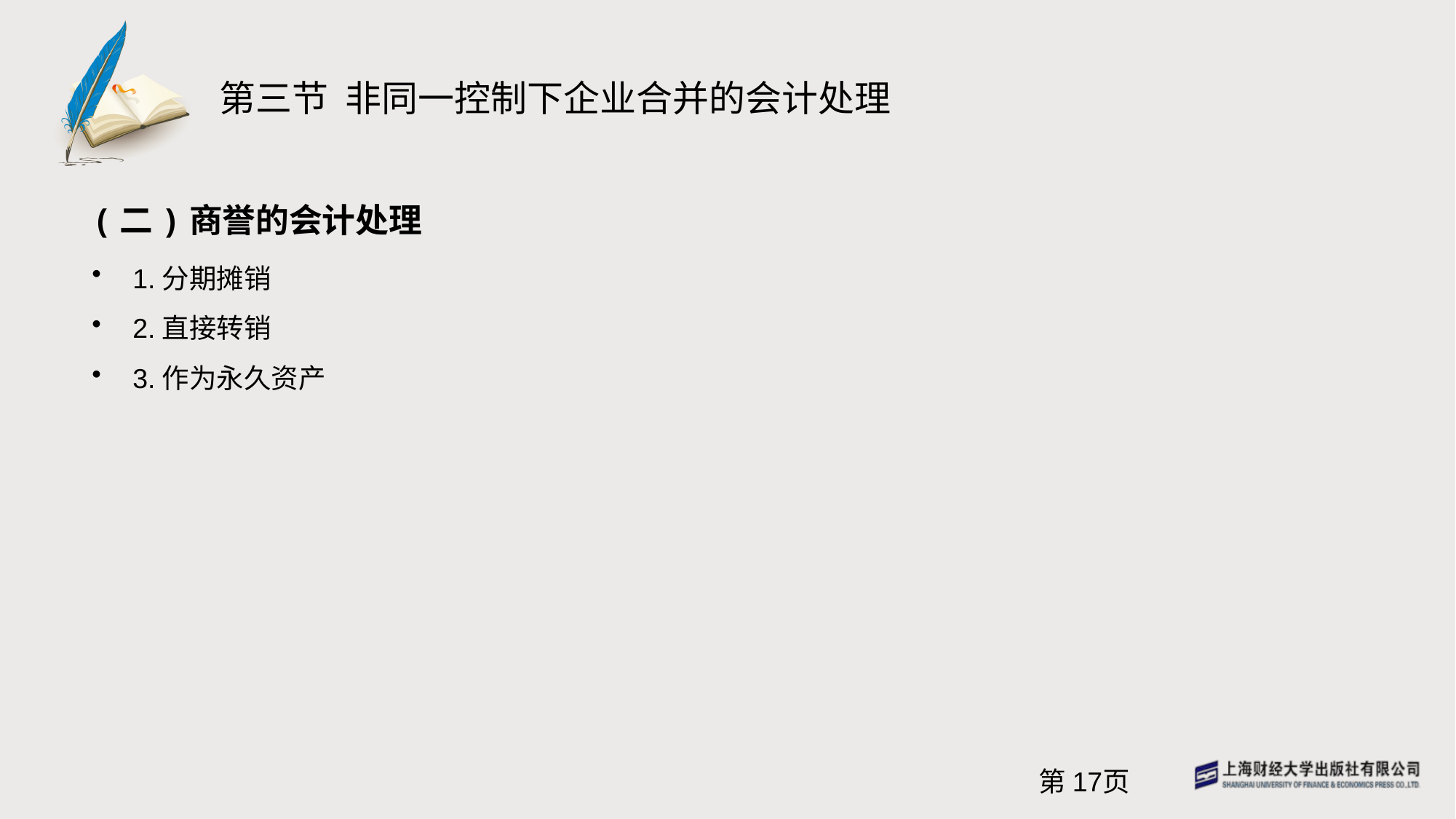

# 第三节  非同一控制下企业合并的会计处理
(二)商誉的会计处理
1.分期摊销
2.直接转销
3.作为永久资产

17